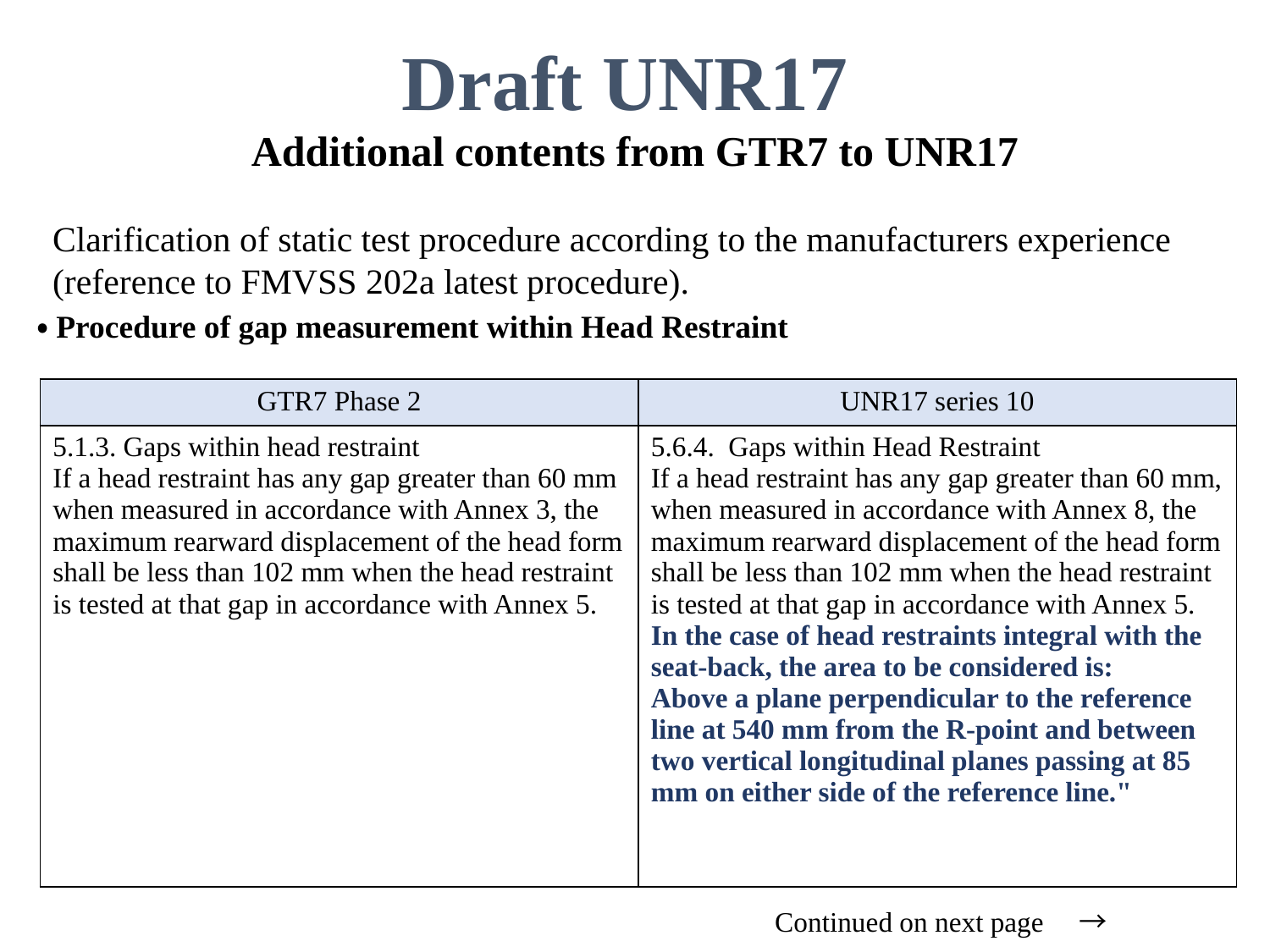

Draft UNR17
Additional contents from GTR7 to UNR17

Clarification of static test procedure according to the manufacturers experience (reference to FMVSS 202a latest procedure).
・Procedure of gap measurement within Head Restraint
| GTR7 Phase 2 | UNR17 series 10 |
| --- | --- |
| 5.1.3. Gaps within head restraint If a head restraint has any gap greater than 60 mm when measured in accordance with Annex 3, the maximum rearward displacement of the head form shall be less than 102 mm when the head restraint is tested at that gap in accordance with Annex 5. | 5.6.4. Gaps within Head Restraint If a head restraint has any gap greater than 60 mm, when measured in accordance with Annex 8, the maximum rearward displacement of the head form shall be less than 102 mm when the head restraint is tested at that gap in accordance with Annex 5. In the case of head restraints integral with the seat‑back, the area to be considered is: Above a plane perpendicular to the reference line at 540 mm from the R-point and between two vertical longitudinal planes passing at 85 mm on either side of the reference line." |
Continued on next page　→